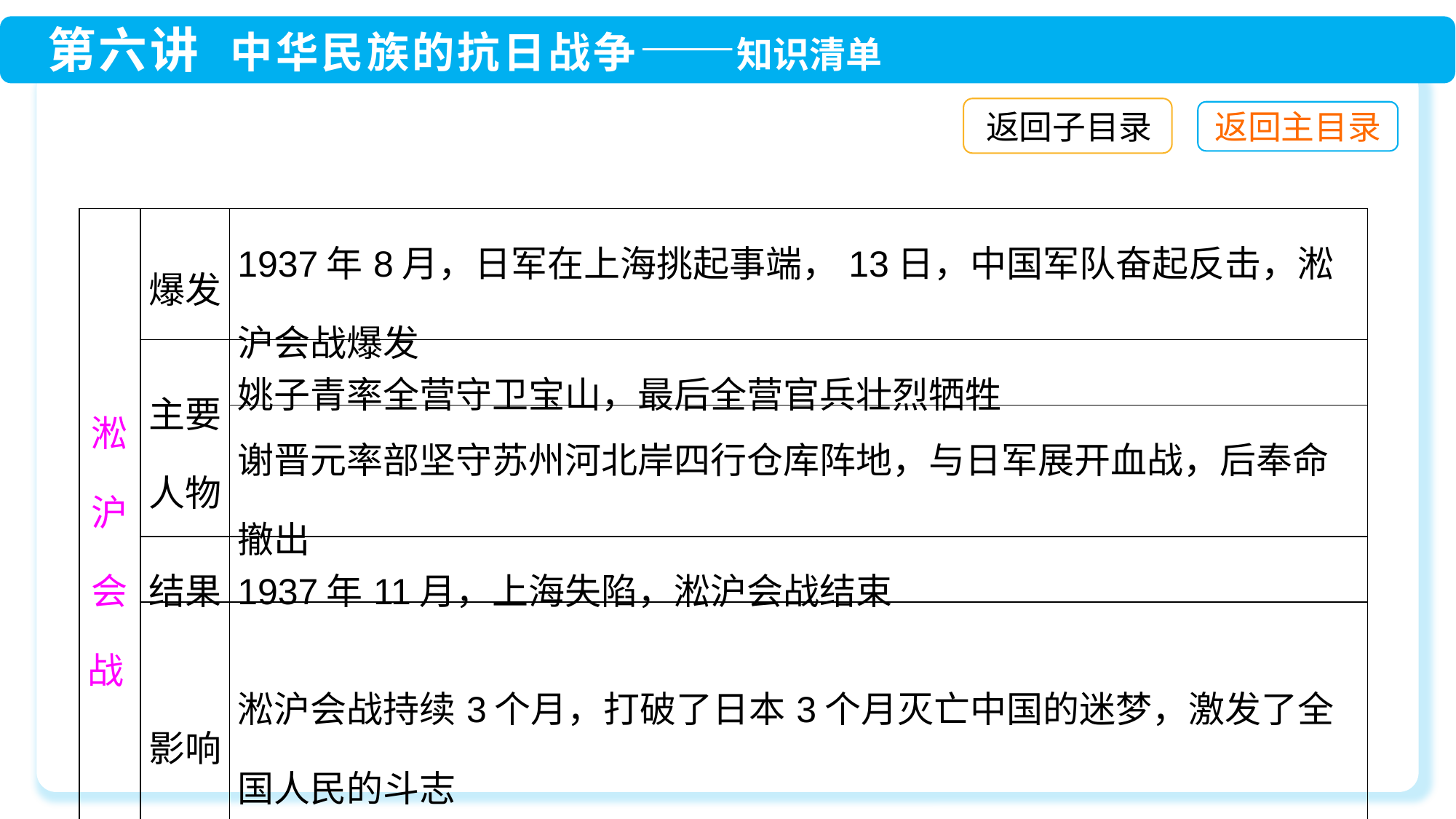

返回子目录
| 淞沪会战 | 爆发 | 1937年8月，日军在上海挑起事端，13日，中国军队奋起反击，淞沪会战爆发 |
| --- | --- | --- |
|  | 主要人物 | 姚子青率全营守卫宝山，最后全营官兵壮烈牺牲 |
|  |  | 谢晋元率部坚守苏州河北岸四行仓库阵地，与日军展开血战，后奉命撤出 |
|  | 结果 | 1937年11月，上海失陷，淞沪会战结束 |
|  | 影响 | 淞沪会战持续3个月，打破了日本3个月灭亡中国的迷梦，激发了全国人民的斗志 |